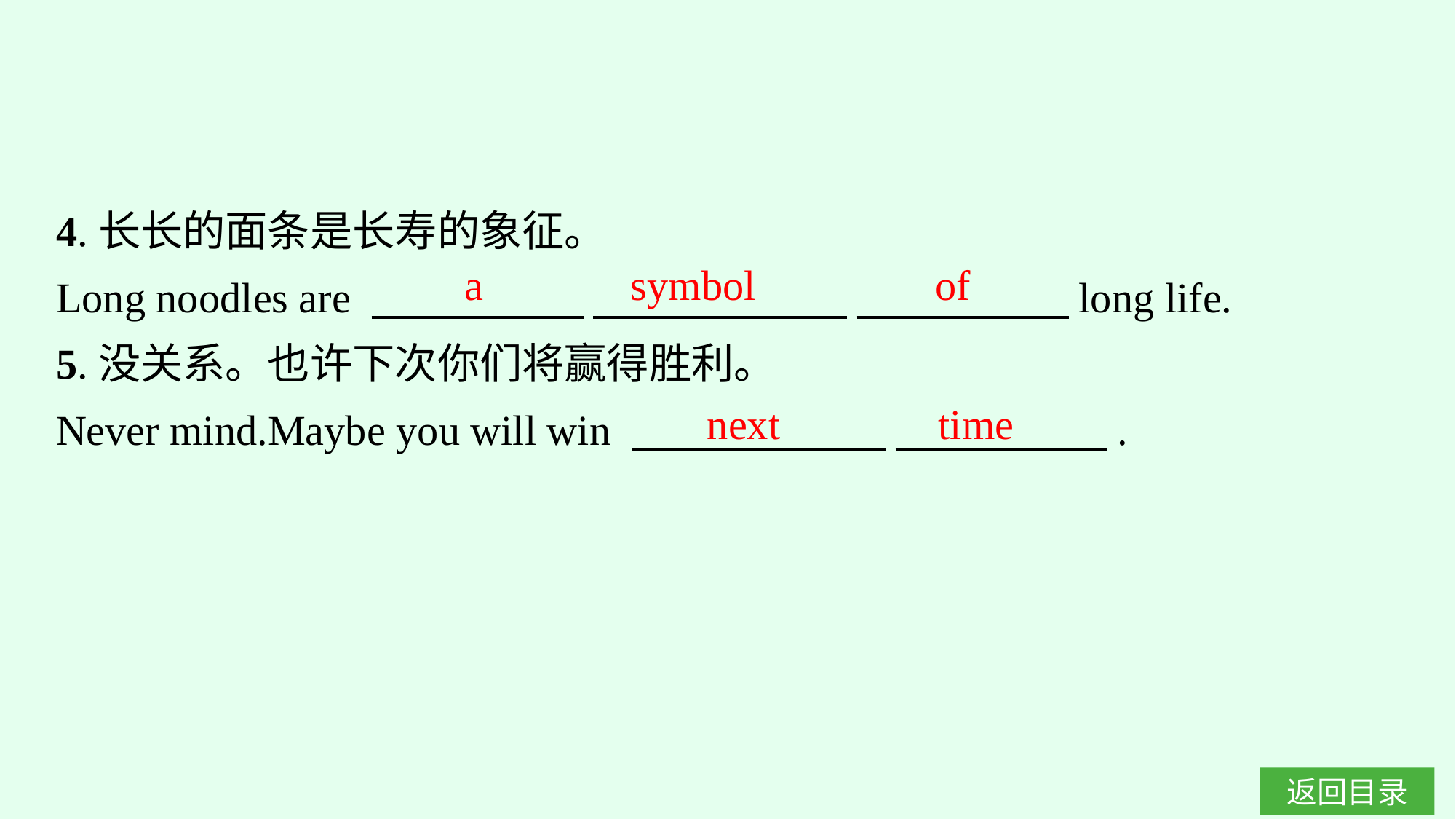

4.长长的面条是长寿的象征。
Long noodles are 　　　　　 　　　　　　 　　　　　long life.
5.没关系。也许下次你们将赢得胜利。
Never mind.Maybe you will win 　　　　　　 　　　　　.
a              symbol                 of
next               time